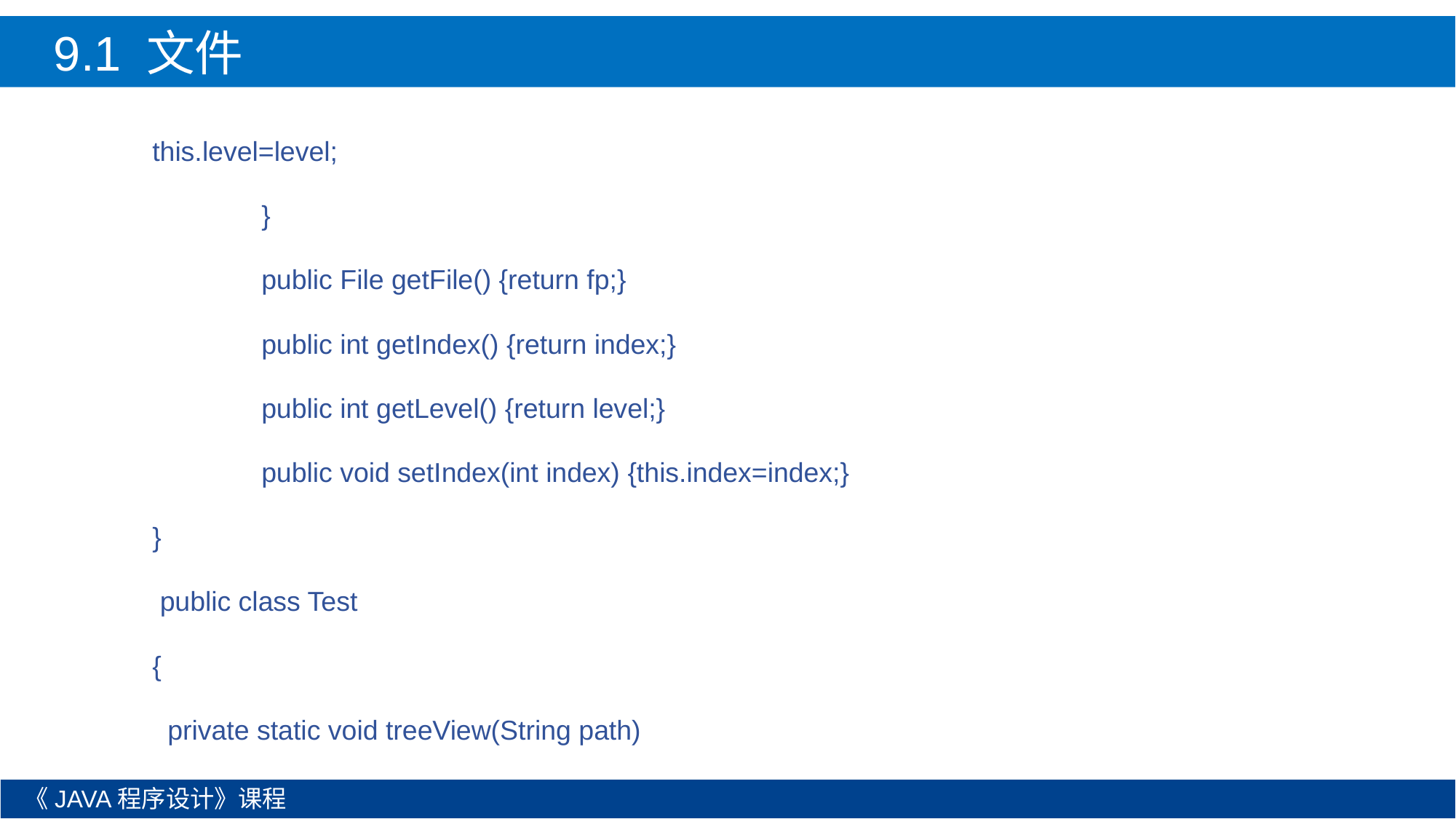

9.1 文件
this.level=level;
	}
	public File getFile() {return fp;}
	public int getIndex() {return index;}
	public int getLevel() {return level;}
	public void setIndex(int index) {this.index=index;}
}
 public class Test
{
  private static void treeView(String path)
《JAVA程序设计》课程